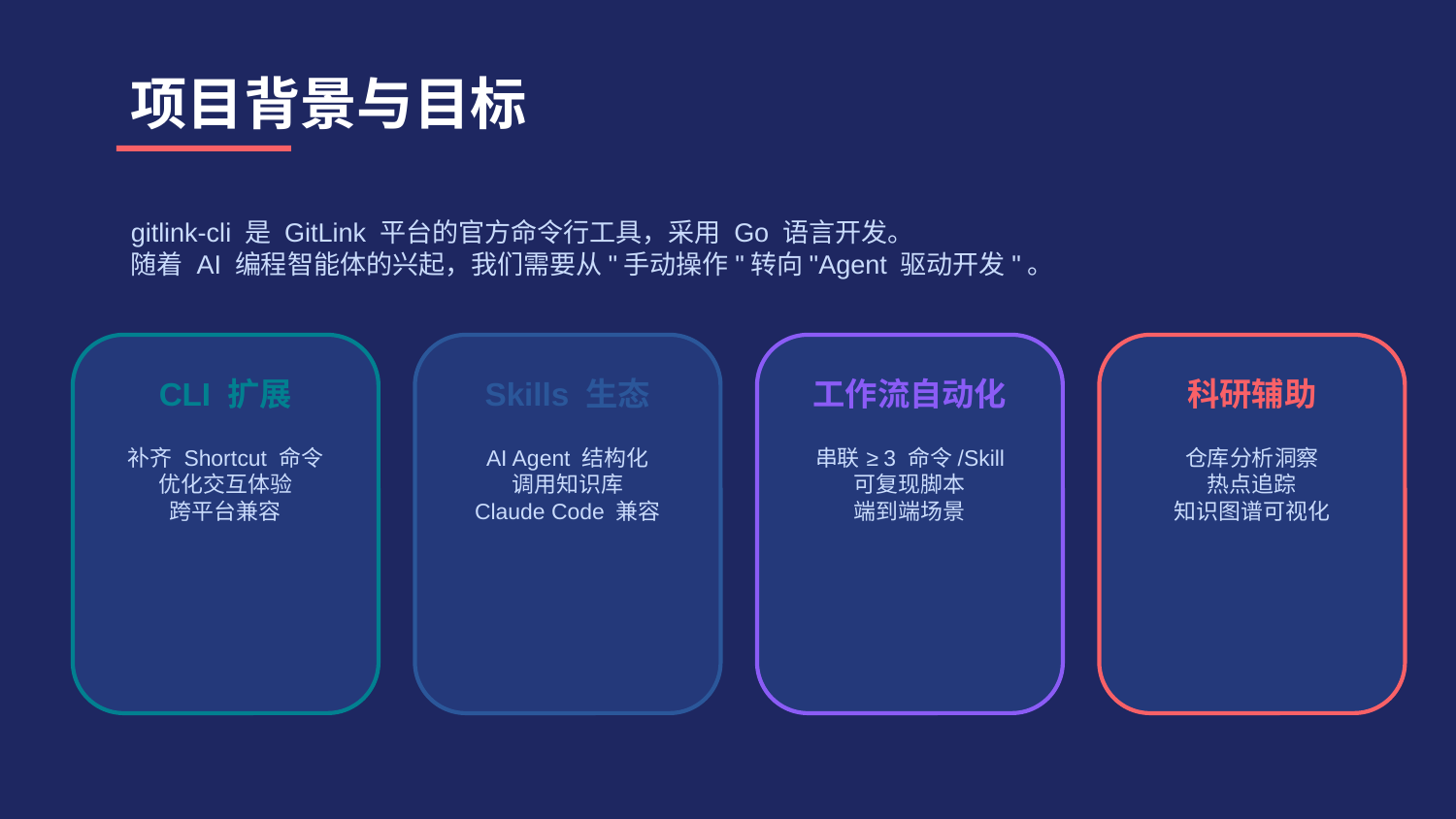

项目背景与目标

gitlink-cli 是 GitLink 平台的官方命令行工具，采用 Go 语言开发。
随着 AI 编程智能体的兴起，我们需要从"手动操作"转向"Agent 驱动开发"。

CLI 扩展
Skills 生态
工作流自动化
科研辅助
补齐 Shortcut 命令
优化交互体验
跨平台兼容
AI Agent 结构化
调用知识库
Claude Code 兼容
串联 ≥3 命令/Skill
可复现脚本
端到端场景
仓库分析洞察
热点追踪
知识图谱可视化